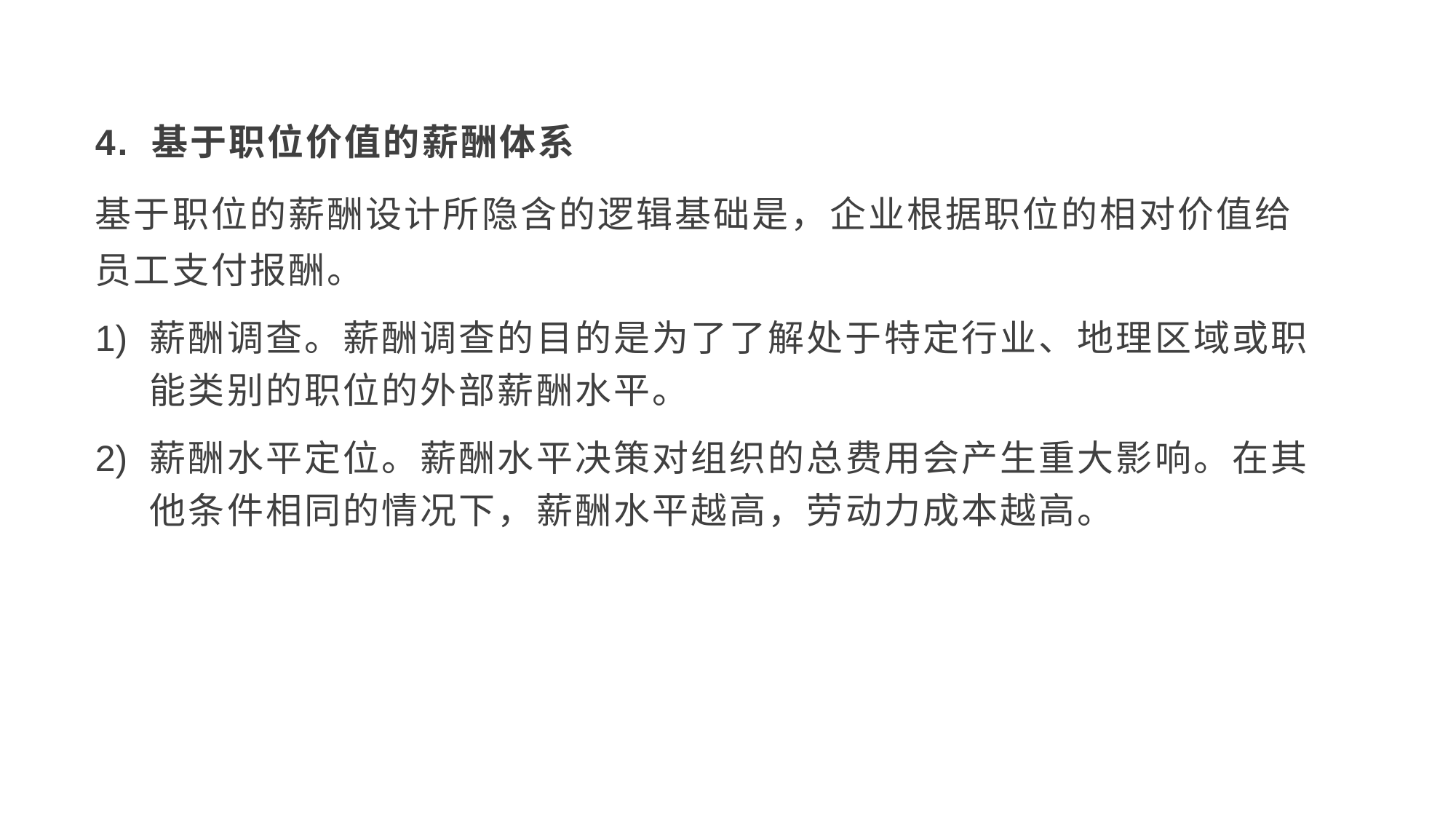

#
4. 基于职位价值的薪酬体系
基于职位的薪酬设计所隐含的逻辑基础是，企业根据职位的相对价值给员工支付报酬。
薪酬调查。薪酬调查的目的是为了了解处于特定行业、地理区域或职能类别的职位的外部薪酬水平。
薪酬水平定位。薪酬水平决策对组织的总费用会产生重大影响。在其他条件相同的情况下，薪酬水平越高，劳动力成本越高。